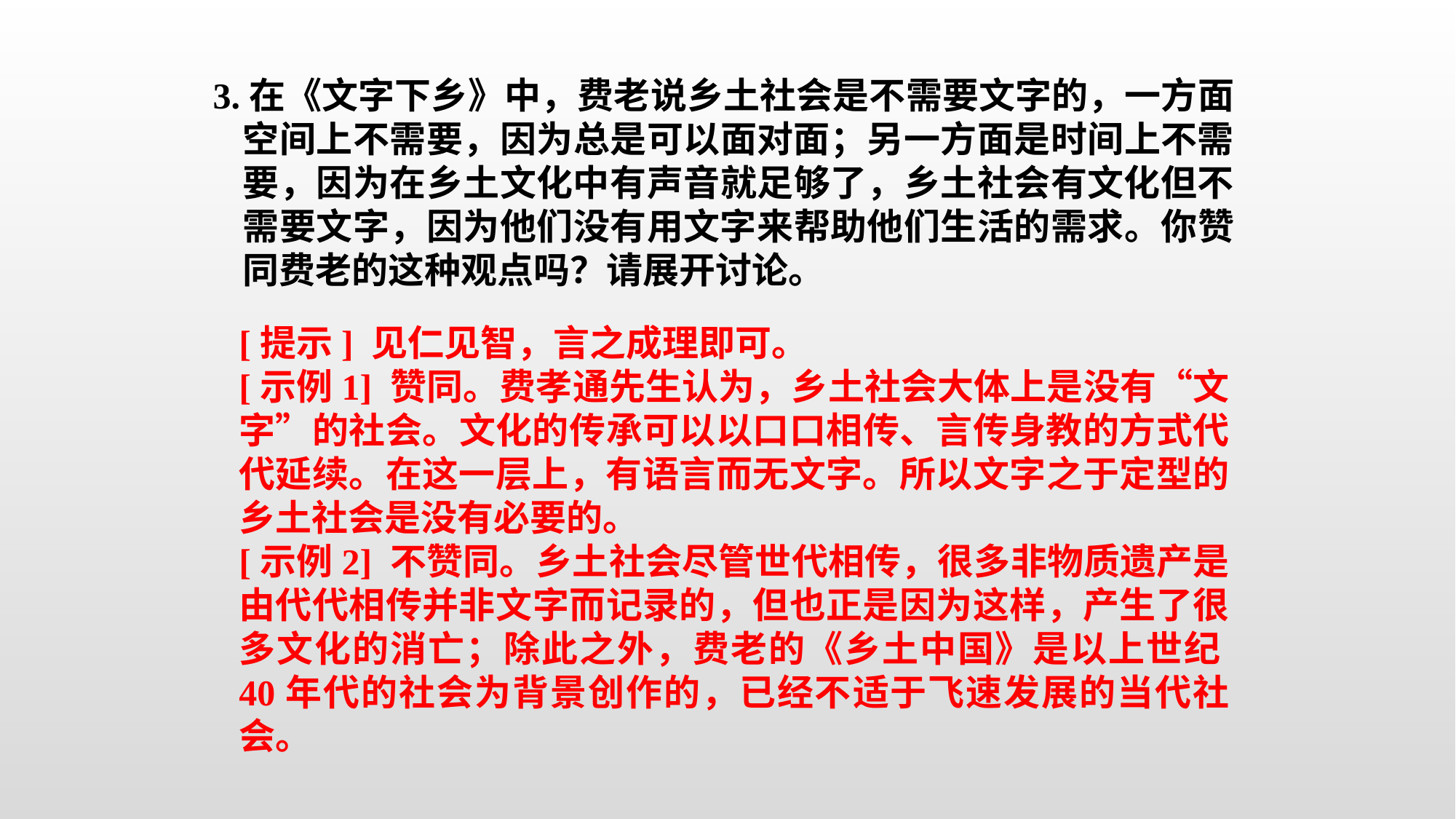

3.在《文字下乡》中，费老说乡土社会是不需要文字的，一方面空间上不需要，因为总是可以面对面；另一方面是时间上不需要，因为在乡土文化中有声音就足够了，乡土社会有文化但不需要文字，因为他们没有用文字来帮助他们生活的需求。你赞同费老的这种观点吗？请展开讨论。
[提示] 见仁见智，言之成理即可。
[示例1] 赞同。费孝通先生认为，乡土社会大体上是没有“文字”的社会。文化的传承可以以口口相传、言传身教的方式代代延续。在这一层上，有语言而无文字。所以文字之于定型的乡土社会是没有必要的。
[示例2] 不赞同。乡土社会尽管世代相传，很多非物质遗产是由代代相传并非文字而记录的，但也正是因为这样，产生了很多文化的消亡；除此之外，费老的《乡土中国》是以上世纪40年代的社会为背景创作的，已经不适于飞速发展的当代社会。